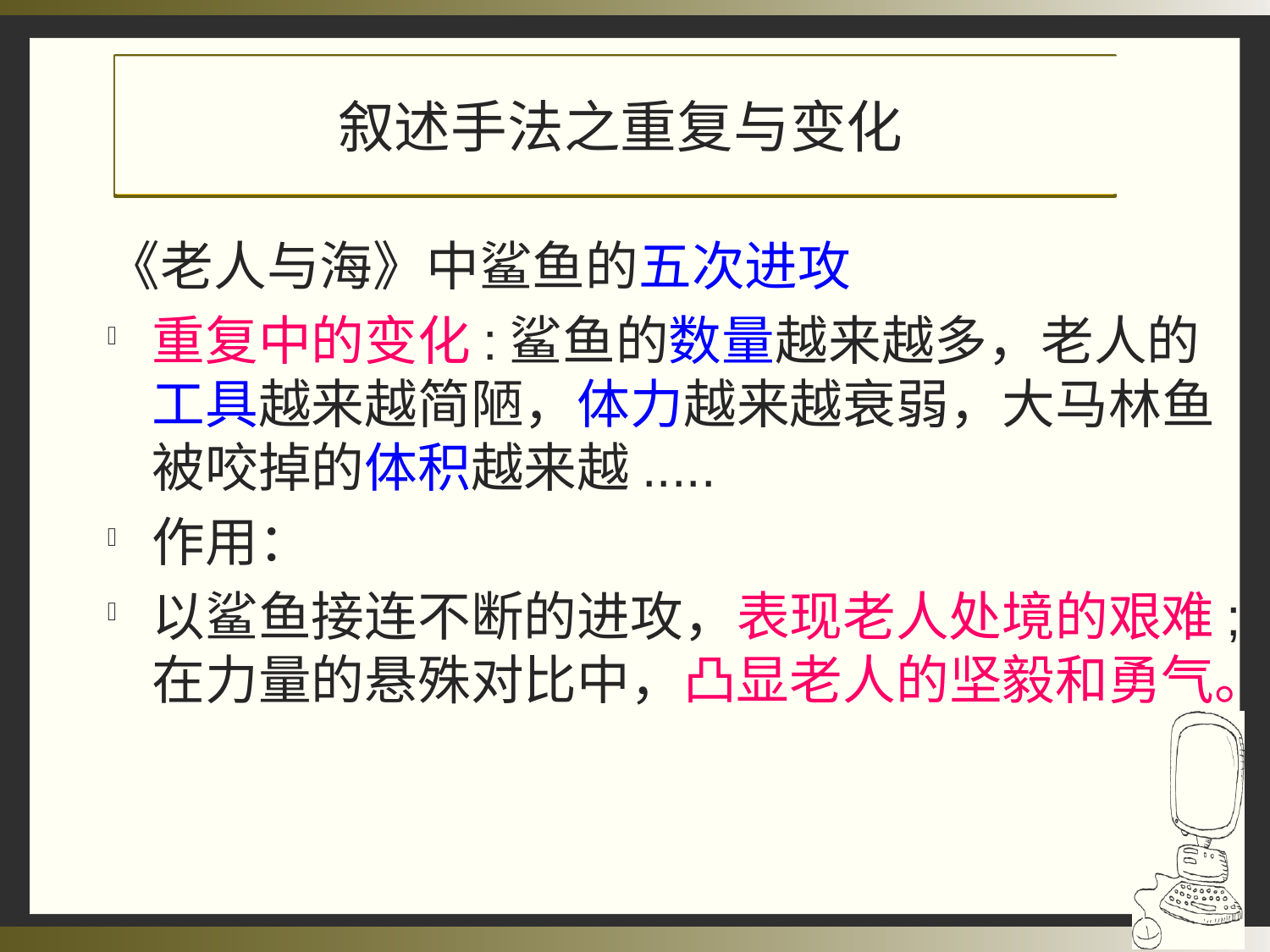

# 叙述手法之重复与变化
《老人与海》中鲨鱼的五次进攻
重复中的变化:鲨鱼的数量越来越多，老人的工具越来越简陋，体力越来越衰弱，大马林鱼被咬掉的体积越来越.....
作用：
以鲨鱼接连不断的进攻，表现老人处境的艰难;在力量的悬殊对比中，凸显老人的坚毅和勇气。